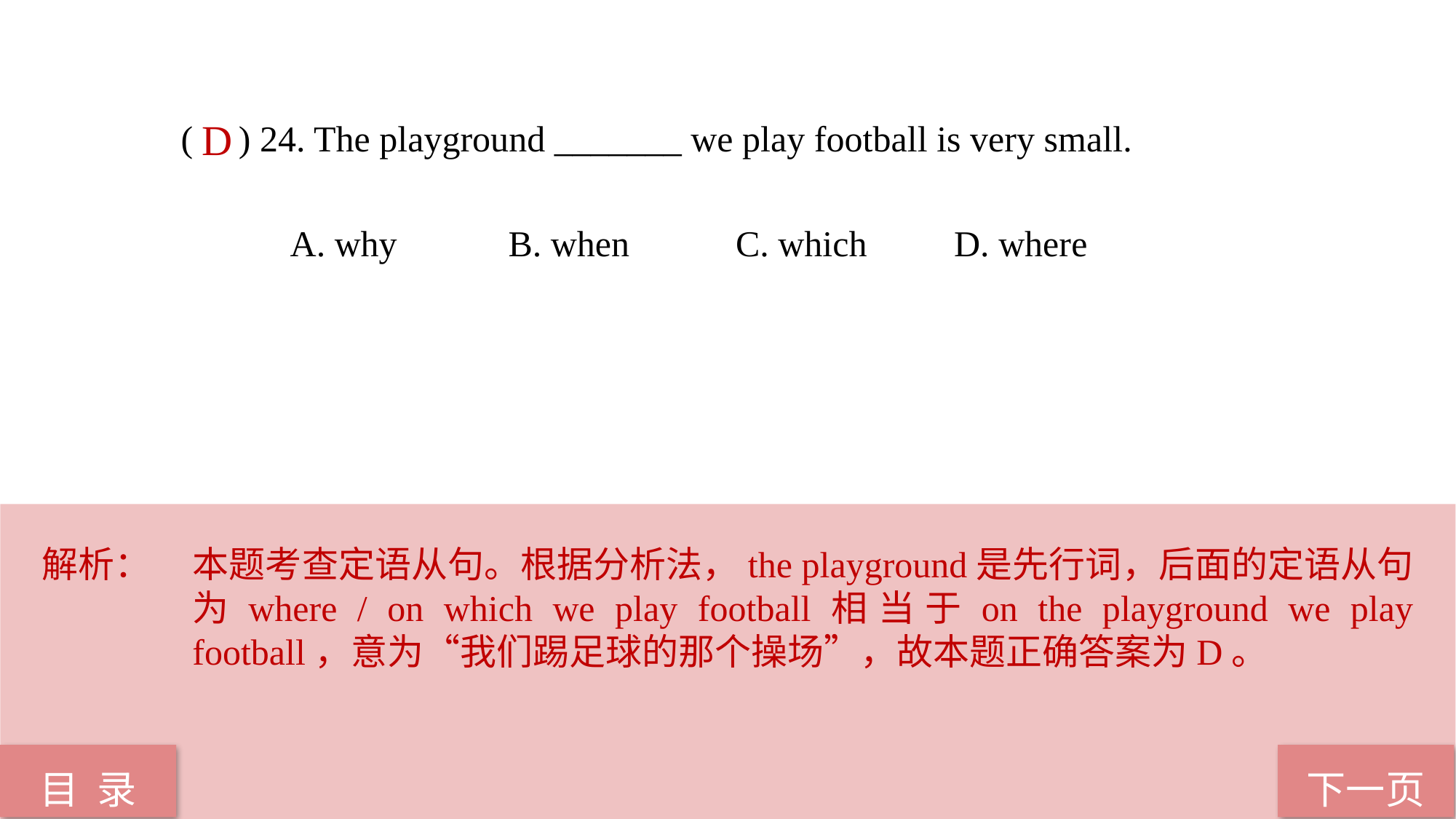

(     ) 24. The playground _______ we play football is very small.

	A. why	 	В. when	 C. which	 D. where
D
解析：	本题考查定语从句。根据分析法，the playground是先行词，后面的定语从句为where / on which we play football相当于on the playground we play football，意为“我们踢足球的那个操场”，故本题正确答案为D。